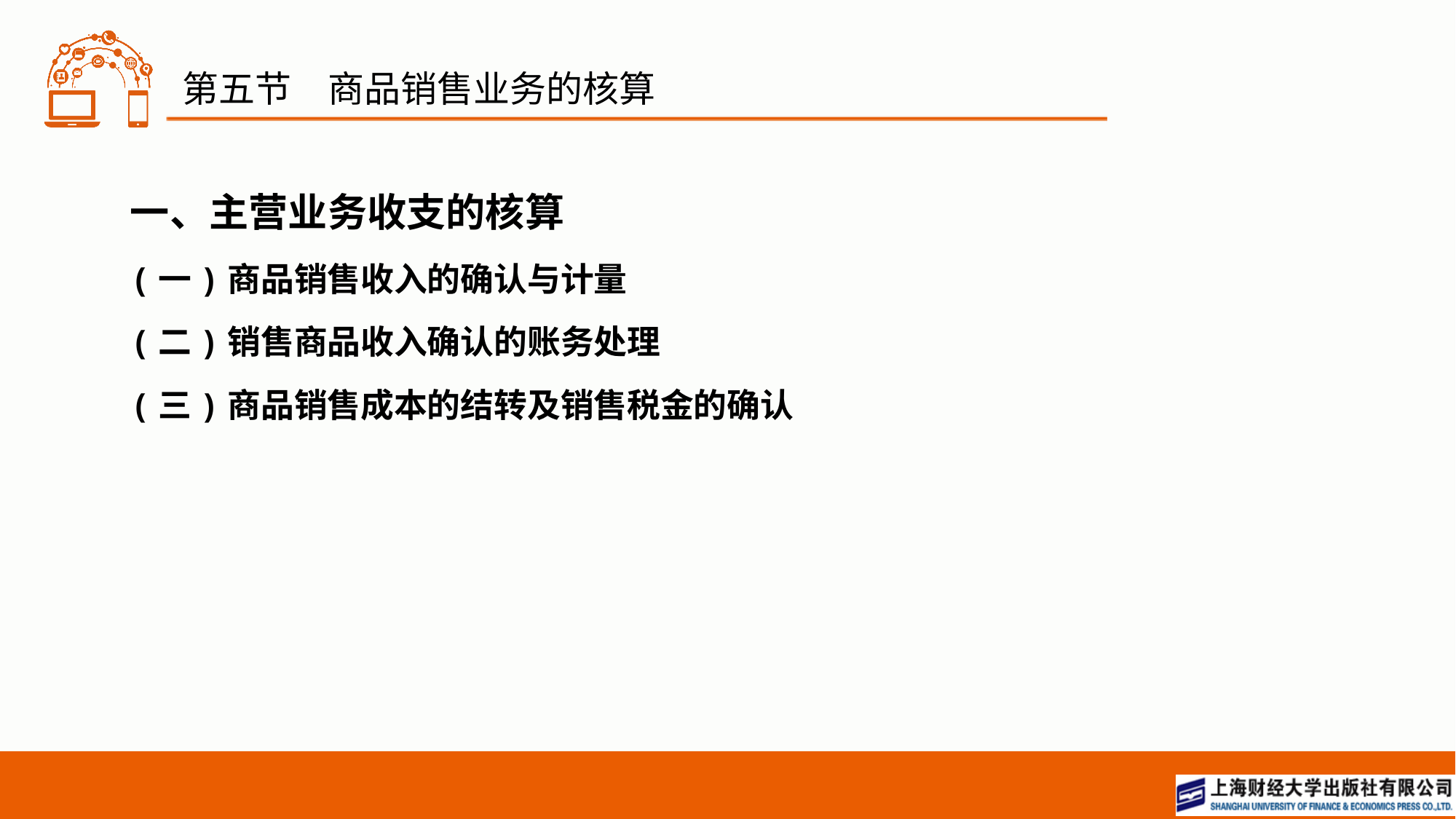

# 第五节　商品销售业务的核算
一、主营业务收支的核算
(一)商品销售收入的确认与计量
(二)销售商品收入确认的账务处理
(三)商品销售成本的结转及销售税金的确认